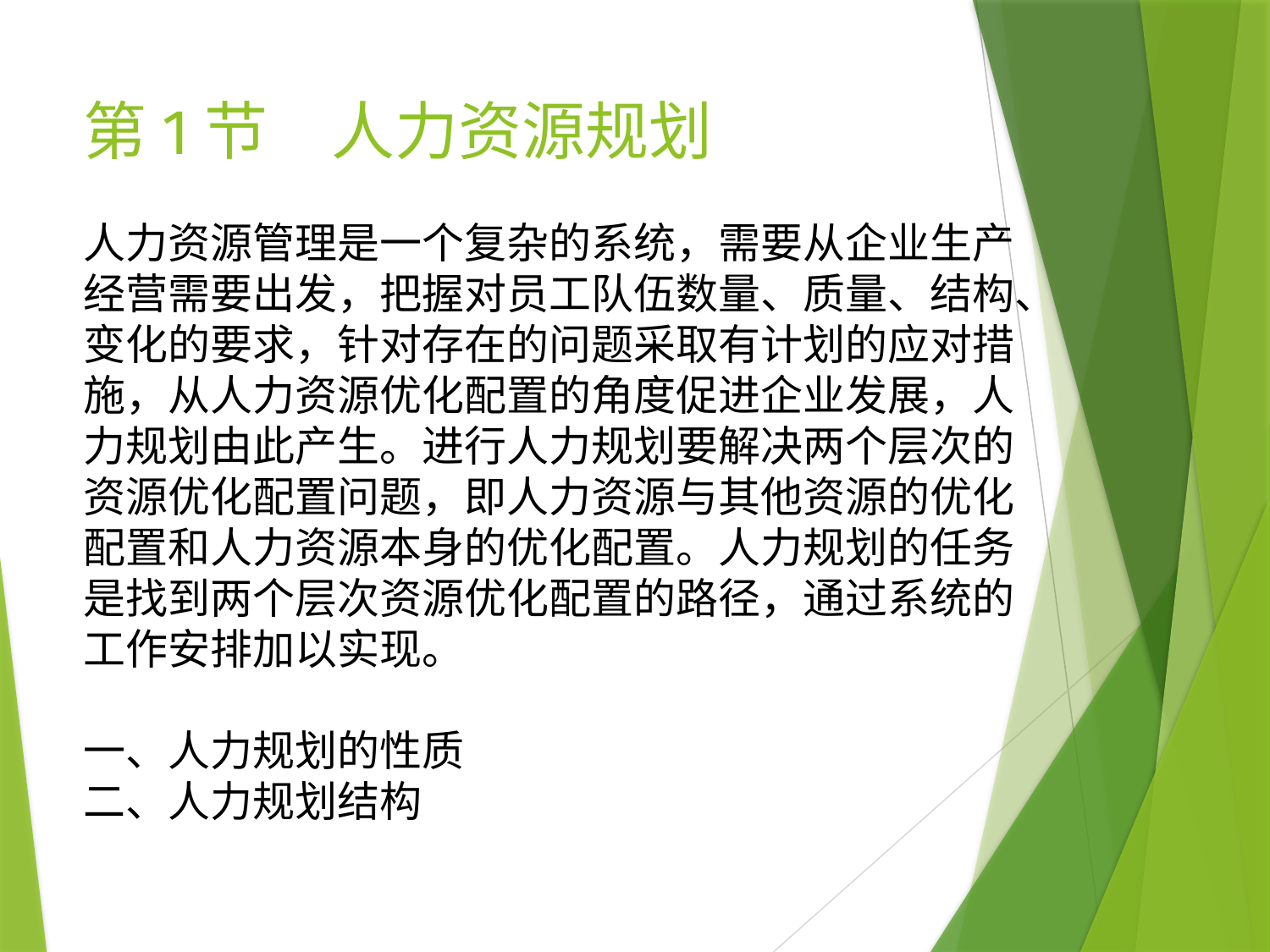

# 第1节　人力资源规划
人力资源管理是一个复杂的系统，需要从企业生产经营需要出发，把握对员工队伍数量、质量、结构、变化的要求，针对存在的问题采取有计划的应对措施，从人力资源优化配置的角度促进企业发展，人力规划由此产生。进行人力规划要解决两个层次的资源优化配置问题，即人力资源与其他资源的优化配置和人力资源本身的优化配置。人力规划的任务是找到两个层次资源优化配置的路径，通过系统的工作安排加以实现。

一、人力规划的性质
二、人力规划结构